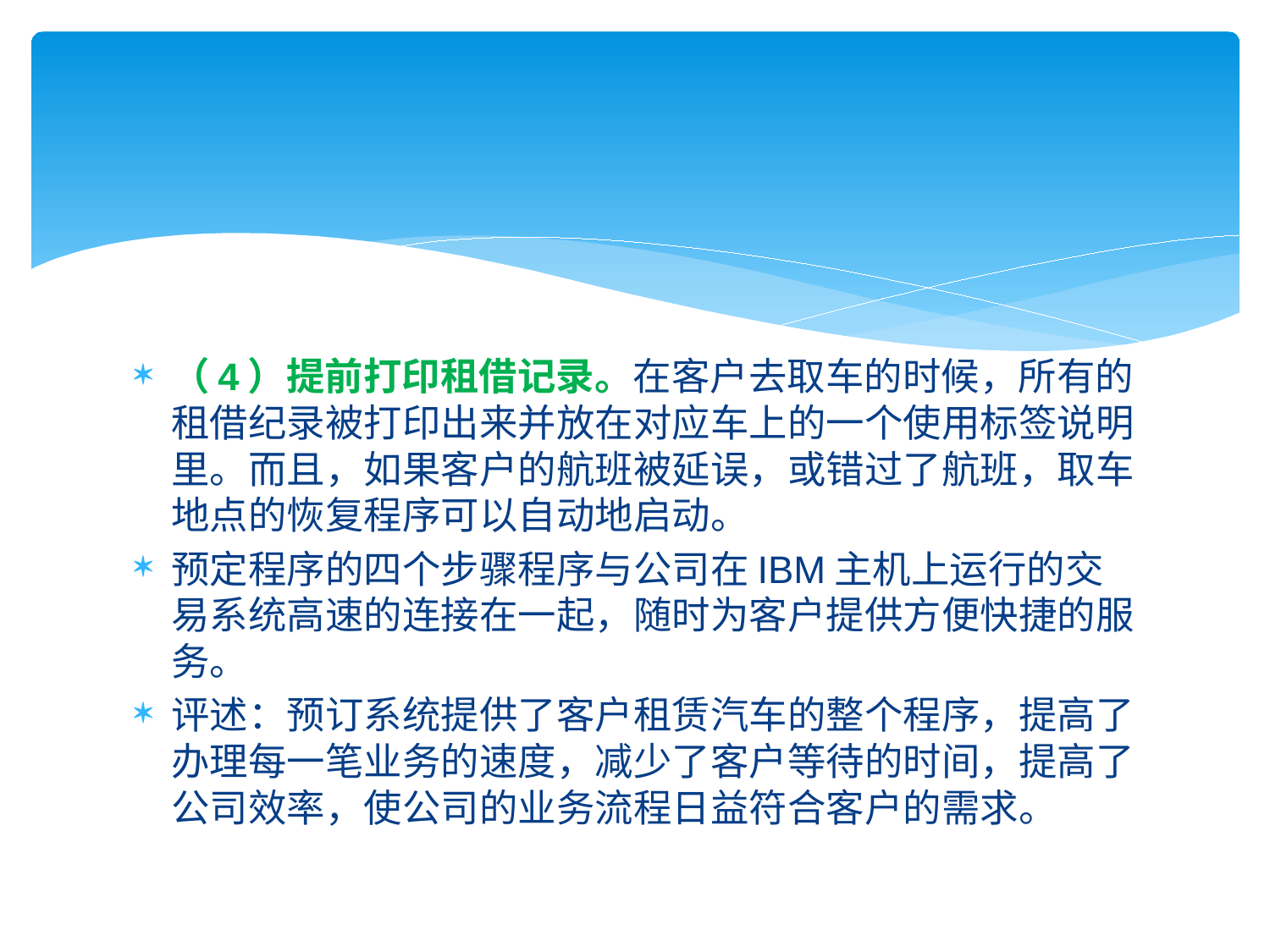

（4）提前打印租借记录。在客户去取车的时候，所有的租借纪录被打印出来并放在对应车上的一个使用标签说明里。而且，如果客户的航班被延误，或错过了航班，取车地点的恢复程序可以自动地启动。
预定程序的四个步骤程序与公司在IBM主机上运行的交易系统高速的连接在一起，随时为客户提供方便快捷的服务。
评述：预订系统提供了客户租赁汽车的整个程序，提高了办理每一笔业务的速度，减少了客户等待的时间，提高了公司效率，使公司的业务流程日益符合客户的需求。